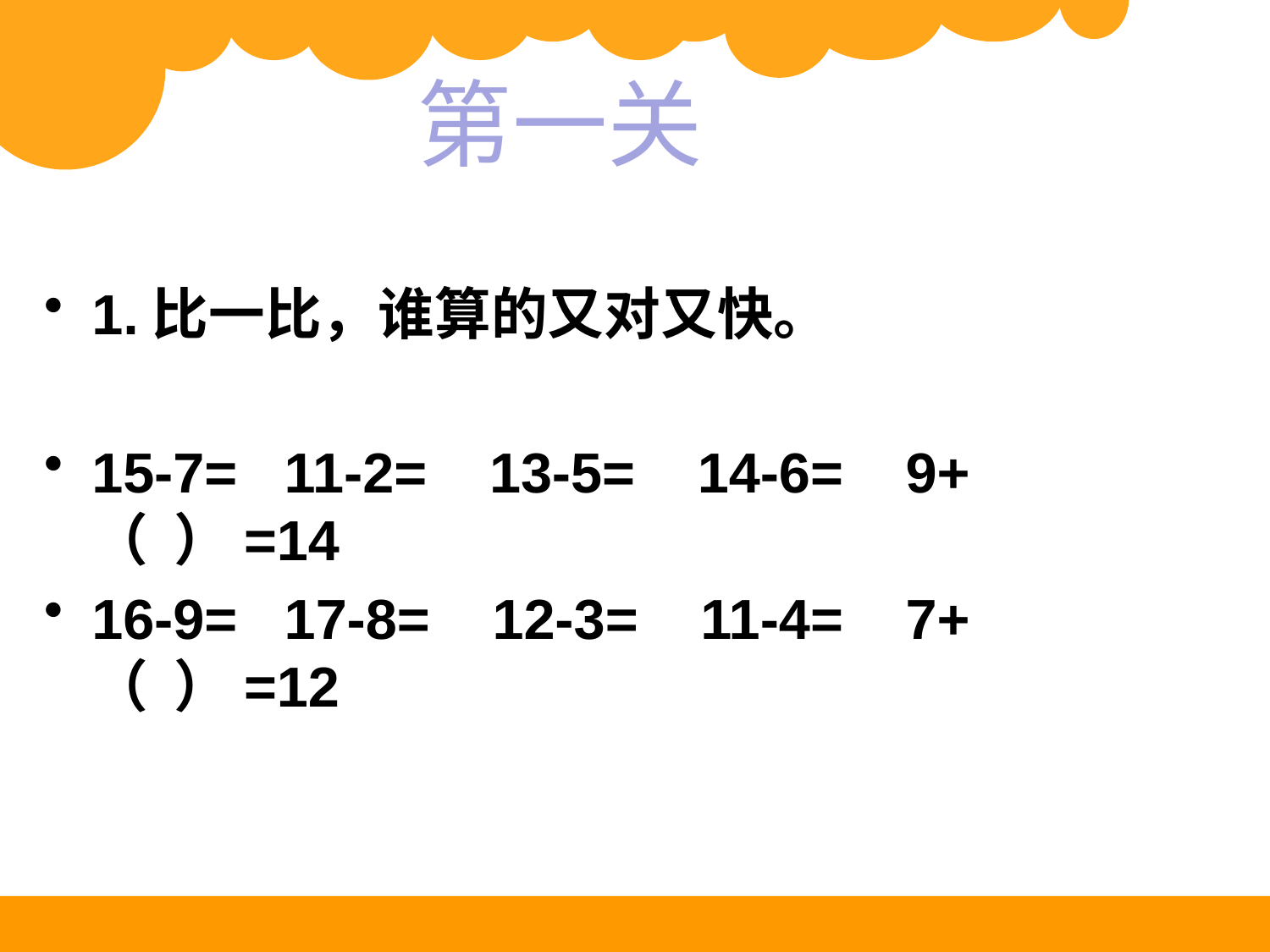

# 第一关
1.比一比，谁算的又对又快。

15-7=   11-2=    13-5=    14-6=    9+（  ）=14
16-9=   17-8=    12-3=    11-4=    7+（  ）=12